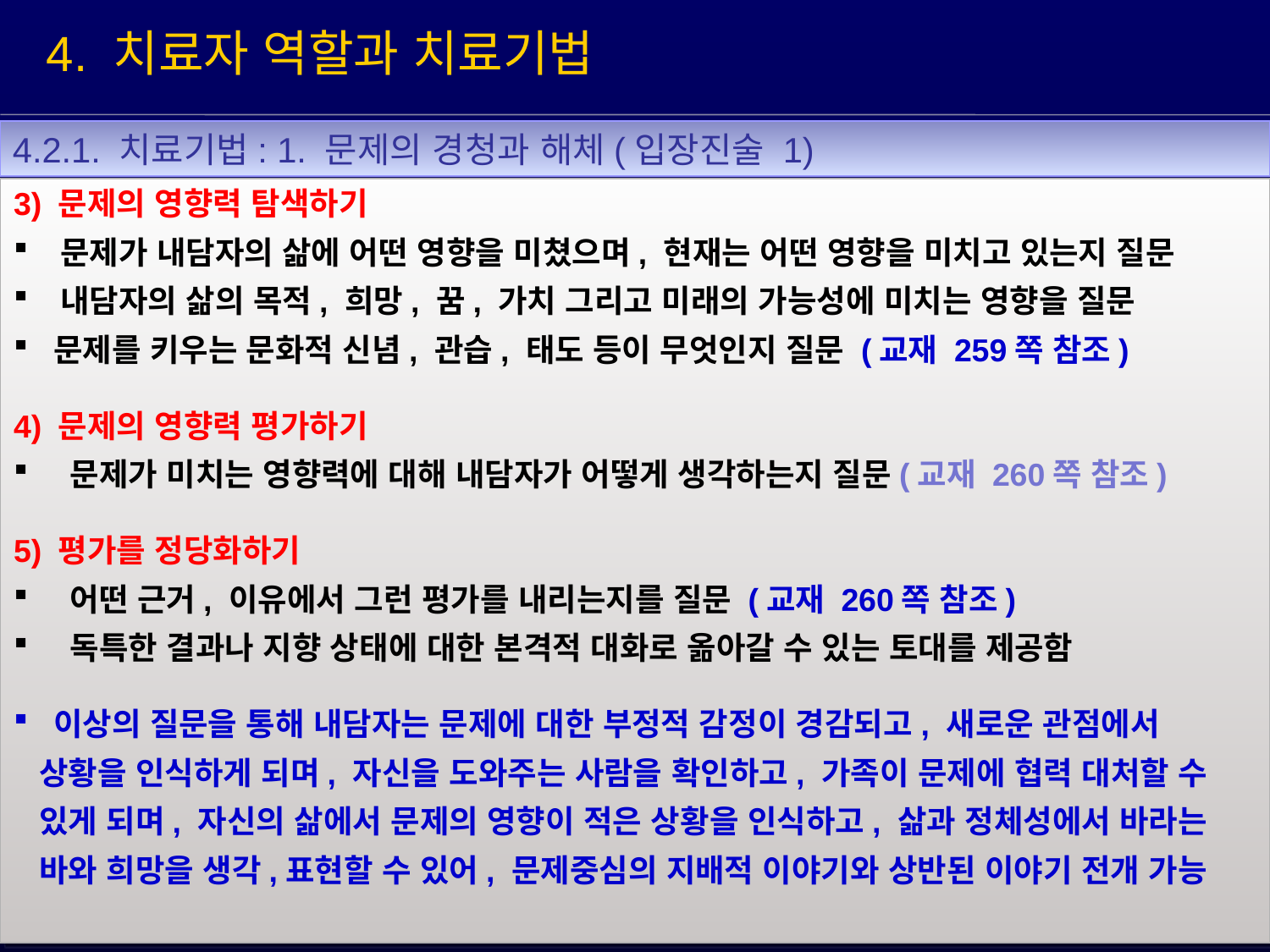

4. 치료자 역할과 치료기법

4.2.1. 치료기법: 1. 문제의 경청과 해체(입장진술 1)
3) 문제의 영향력 탐색하기
 문제가 내담자의 삶에 어떤 영향을 미쳤으며, 현재는 어떤 영향을 미치고 있는지 질문
 내담자의 삶의 목적, 희망, 꿈, 가치 그리고 미래의 가능성에 미치는 영향을 질문
문제를 키우는 문화적 신념, 관습, 태도 등이 무엇인지 질문 (교재 259쪽 참조)

4) 문제의 영향력 평가하기
 문제가 미치는 영향력에 대해 내담자가 어떻게 생각하는지 질문(교재 260쪽 참조)

5) 평가를 정당화하기
 어떤 근거, 이유에서 그런 평가를 내리는지를 질문 (교재 260쪽 참조)
 독특한 결과나 지향 상태에 대한 본격적 대화로 옮아갈 수 있는 토대를 제공함

이상의 질문을 통해 내담자는 문제에 대한 부정적 감정이 경감되고, 새로운 관점에서
  상황을 인식하게 되며, 자신을 도와주는 사람을 확인하고, 가족이 문제에 협력 대처할 수
  있게 되며, 자신의 삶에서 문제의 영향이 적은 상황을 인식하고, 삶과 정체성에서 바라는
  바와 희망을 생각,표현할 수 있어, 문제중심의 지배적 이야기와 상반된 이야기 전개 가능